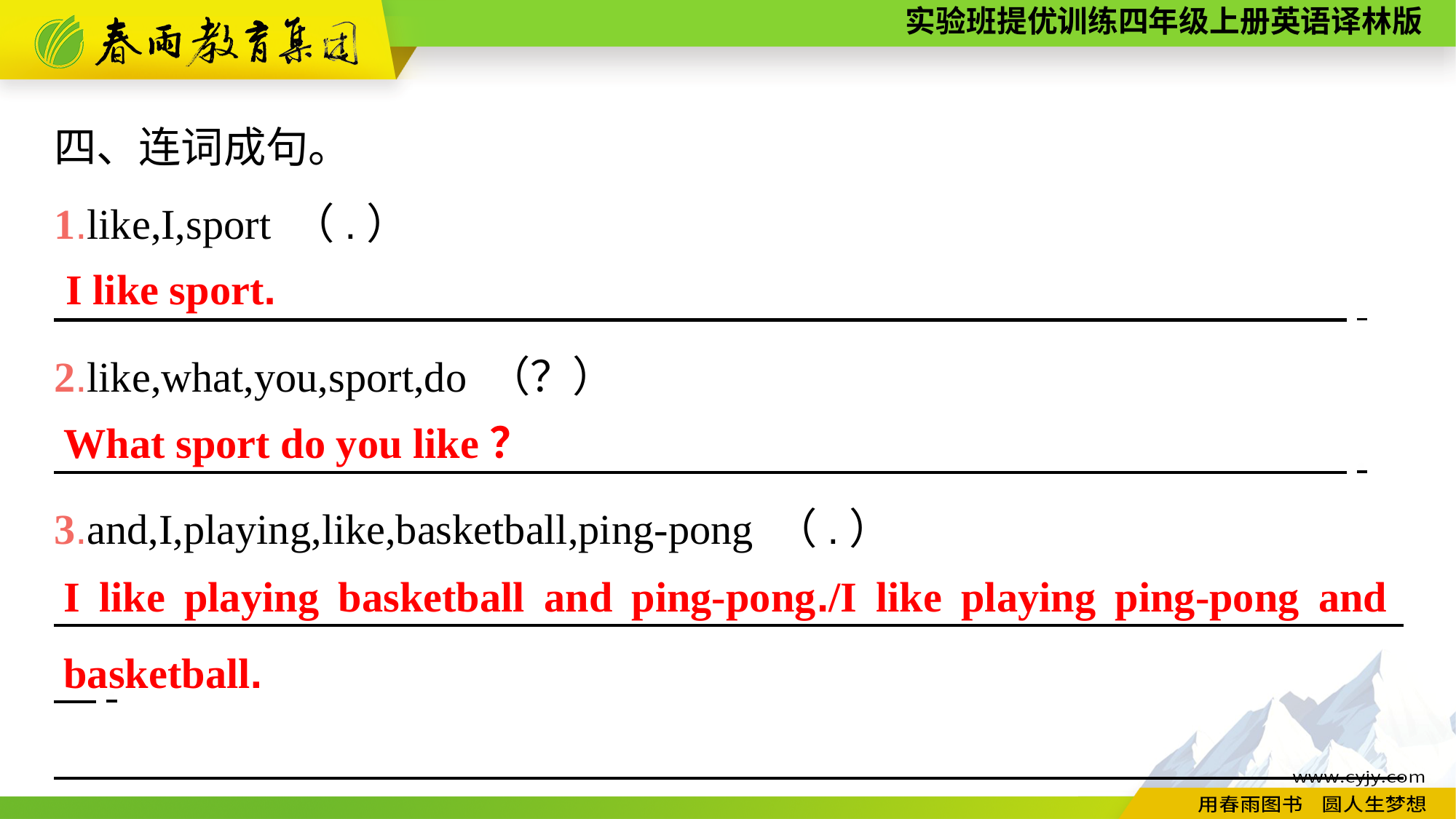

四、连词成句。
1.like,I,sport （.）
　　　　　　　　　　　　　                                      　　　　　　　　　.
2.like,what,you,sport,do （？）
　　　　　　　　　　　　　                                      　　　　　　　　　.
3.and,I,playing,like,basketball,ping-pong （.）
　　　　　　　　　　　　　　　　　　　　　  　　　　　　　　　　.
　　　　　　　　　　　　　　　　　　　　　  　　　　　　　　　　.
I like sport.
What sport do you like？
I like playing basketball and ping-pong./I like playing ping-pong and basketball.